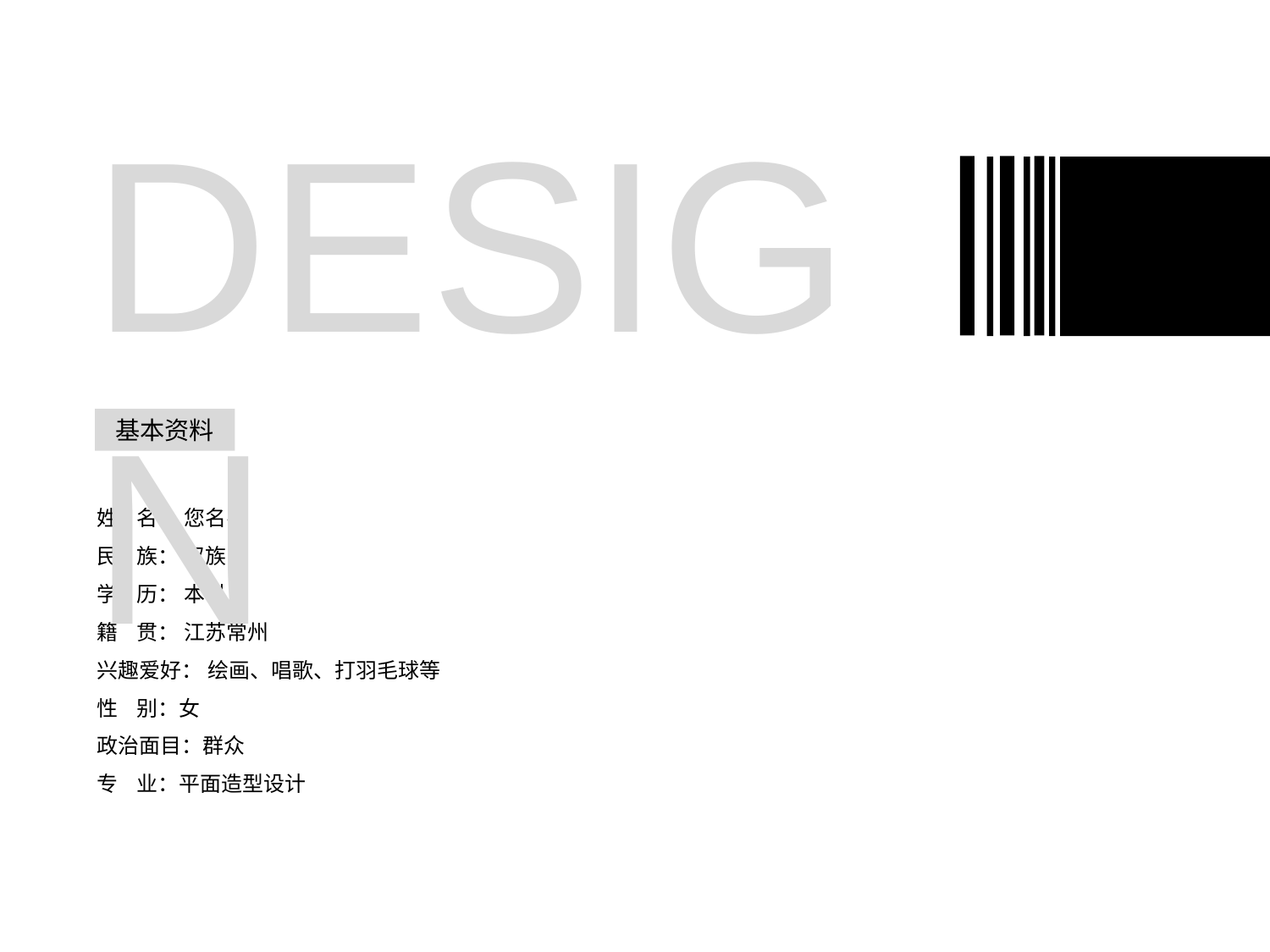

DESIGN

基本资料
姓    名： 您名字
民    族： 汉族
学    历： 本科
籍    贯： 江苏常州
兴趣爱好： 绘画、唱歌、打羽毛球等
性    别：女
政治面目：群众
专    业：平面造型设计